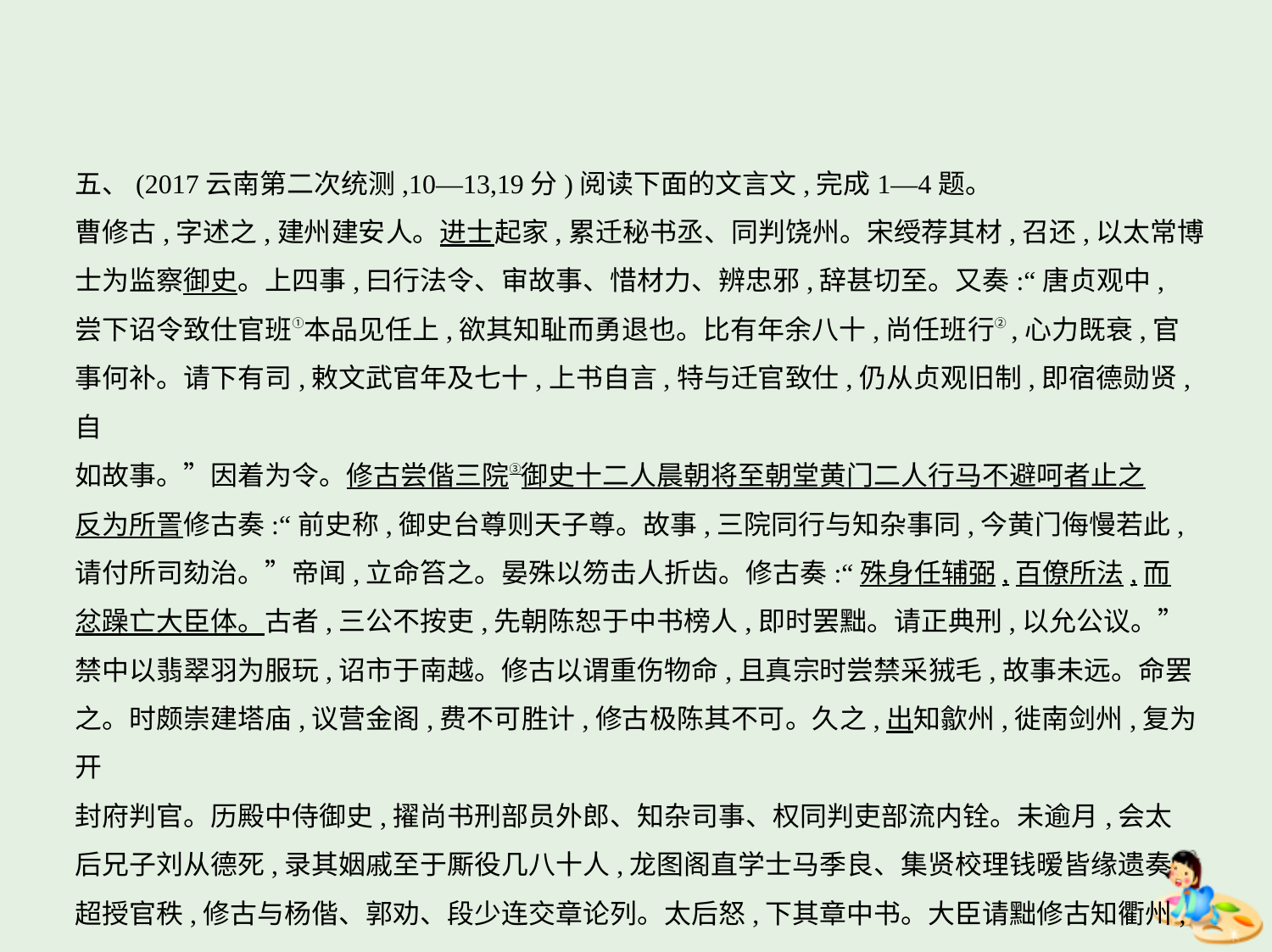

五、(2017云南第二次统测,10—13,19分)阅读下面的文言文,完成1—4题。
曹修古,字述之,建州建安人。进士起家,累迁秘书丞、同判饶州。宋绶荐其材,召还,以太常博
士为监察御史。上四事,曰行法令、审故事、惜材力、辨忠邪,辞甚切至。又奏:“唐贞观中,
尝下诏令致仕官班①本品见任上,欲其知耻而勇退也。比有年余八十,尚任班行②,心力既衰,官
事何补。请下有司,敕文武官年及七十,上书自言,特与迁官致仕,仍从贞观旧制,即宿德勋贤,自
如故事。”因着为令。修古尝偕三院③御史十二人晨朝将至朝堂黄门二人行马不避呵者止之
反为所詈修古奏:“前史称,御史台尊则天子尊。故事,三院同行与知杂事同,今黄门侮慢若此,
请付所司劾治。”帝闻,立命笞之。晏殊以笏击人折齿。修古奏:“殊身任辅弼,百僚所法,而
忿躁亡大臣体。古者,三公不按吏,先朝陈恕于中书榜人,即时罢黜。请正典刑,以允公议。”
禁中以翡翠羽为服玩,诏市于南越。修古以谓重伤物命,且真宗时尝禁采狨毛,故事未远。命罢
之。时颇崇建塔庙,议营金阁,费不可胜计,修古极陈其不可。久之,出知歙州,徙南剑州,复为开
封府判官。历殿中侍御史,擢尚书刑部员外郎、知杂司事、权同判吏部流内铨。未逾月,会太
后兄子刘从德死,录其姻戚至于厮役几八十人,龙图阁直学士马季良、集贤校理钱暧皆缘遗奏
超授官秩,修古与杨偕、郭劝、段少连交章论列。太后怒,下其章中书。大臣请黜修古知衢州,